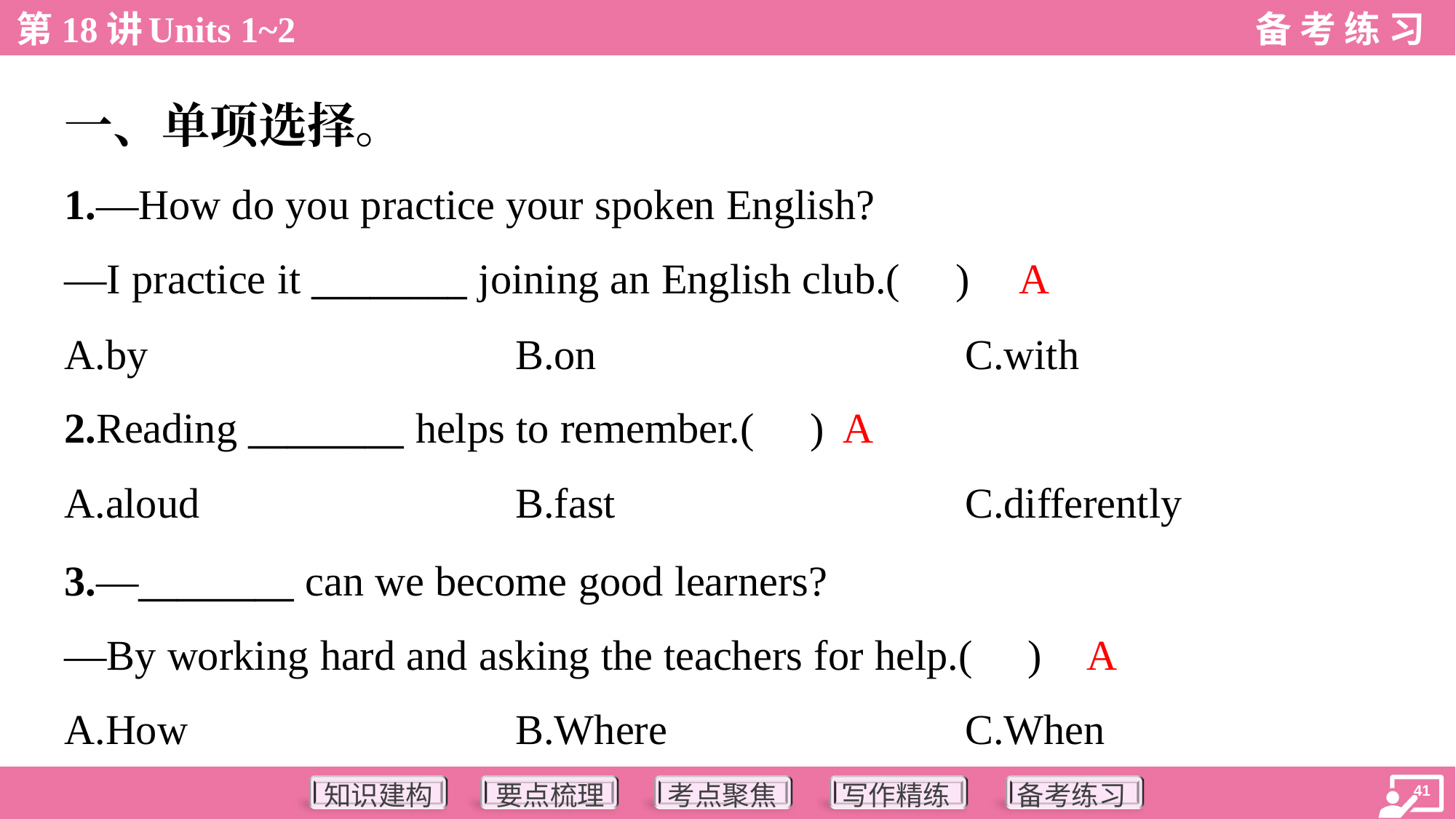

一、单项选择。
1.—How do you practice your spoken English?
—I practice it ________ joining an English club.(     )
A
A.by	B.on	C.with
A
2.Reading ________ helps to remember.(     )
A.aloud	B.fast	C.differently
3.—________ can we become good learners?
—By working hard and asking the teachers for help.(     )
A
A.How	B.Where	C.When